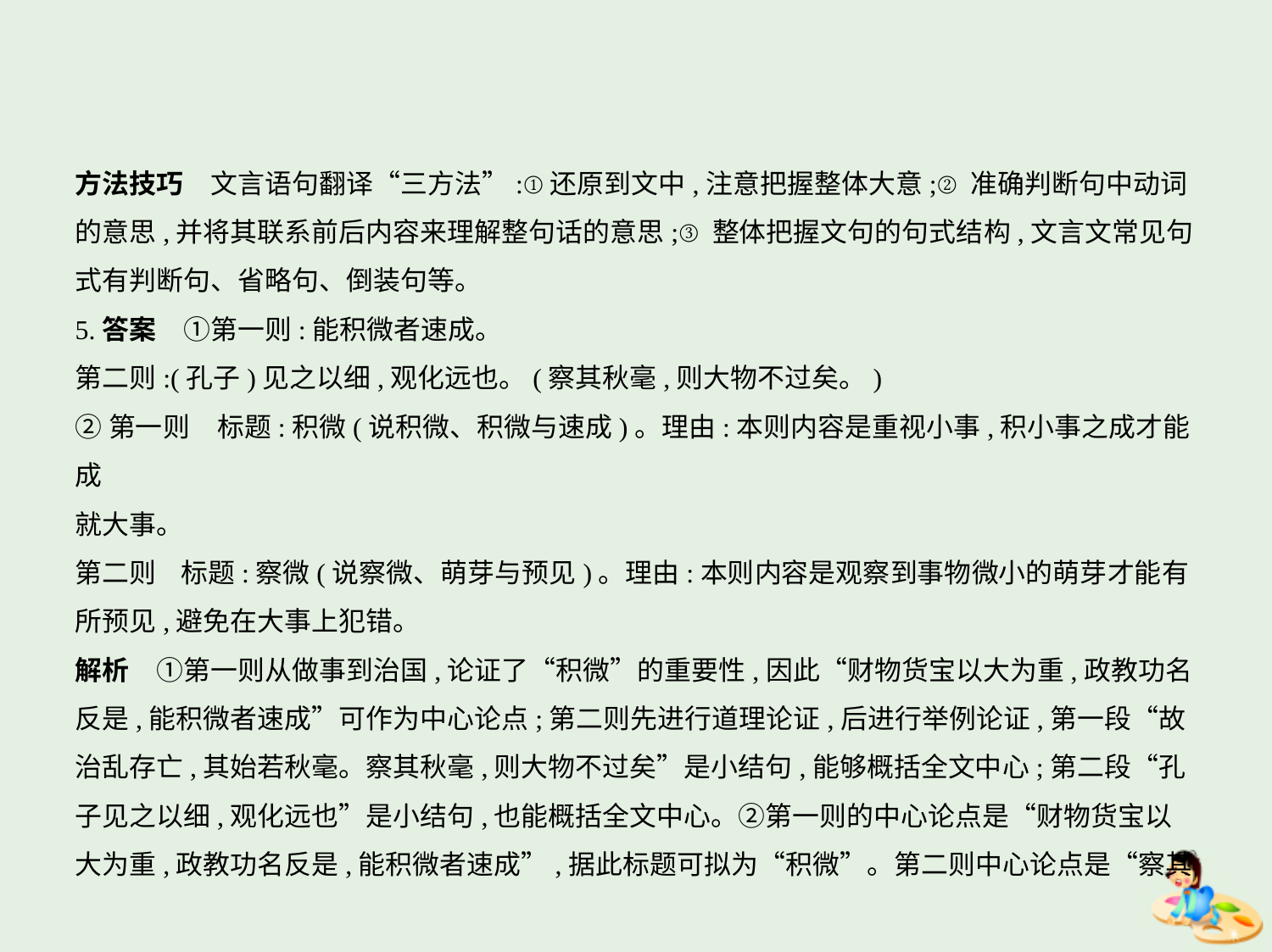

方法技巧　文言语句翻译“三方法”:①还原到文中,注意把握整体大意;②准确判断句中动词
的意思,并将其联系前后内容来理解整句话的意思;③整体把握文句的句式结构,文言文常见句
式有判断句、省略句、倒装句等。
5.答案　①第一则:能积微者速成。
第二则:(孔子)见之以细,观化远也。(察其秋毫,则大物不过矣。)
②第一则　标题:积微(说积微、积微与速成)。理由:本则内容是重视小事,积小事之成才能成
就大事。
第二则    标题:察微(说察微、萌芽与预见)。理由:本则内容是观察到事物微小的萌芽才能有
所预见,避免在大事上犯错。
解析　①第一则从做事到治国,论证了“积微”的重要性,因此“财物货宝以大为重,政教功名
反是,能积微者速成”可作为中心论点;第二则先进行道理论证,后进行举例论证,第一段“故
治乱存亡,其始若秋毫。察其秋毫,则大物不过矣”是小结句,能够概括全文中心;第二段“孔
子见之以细,观化远也”是小结句,也能概括全文中心。②第一则的中心论点是“财物货宝以
大为重,政教功名反是,能积微者速成”,据此标题可拟为“积微”。第二则中心论点是“察其